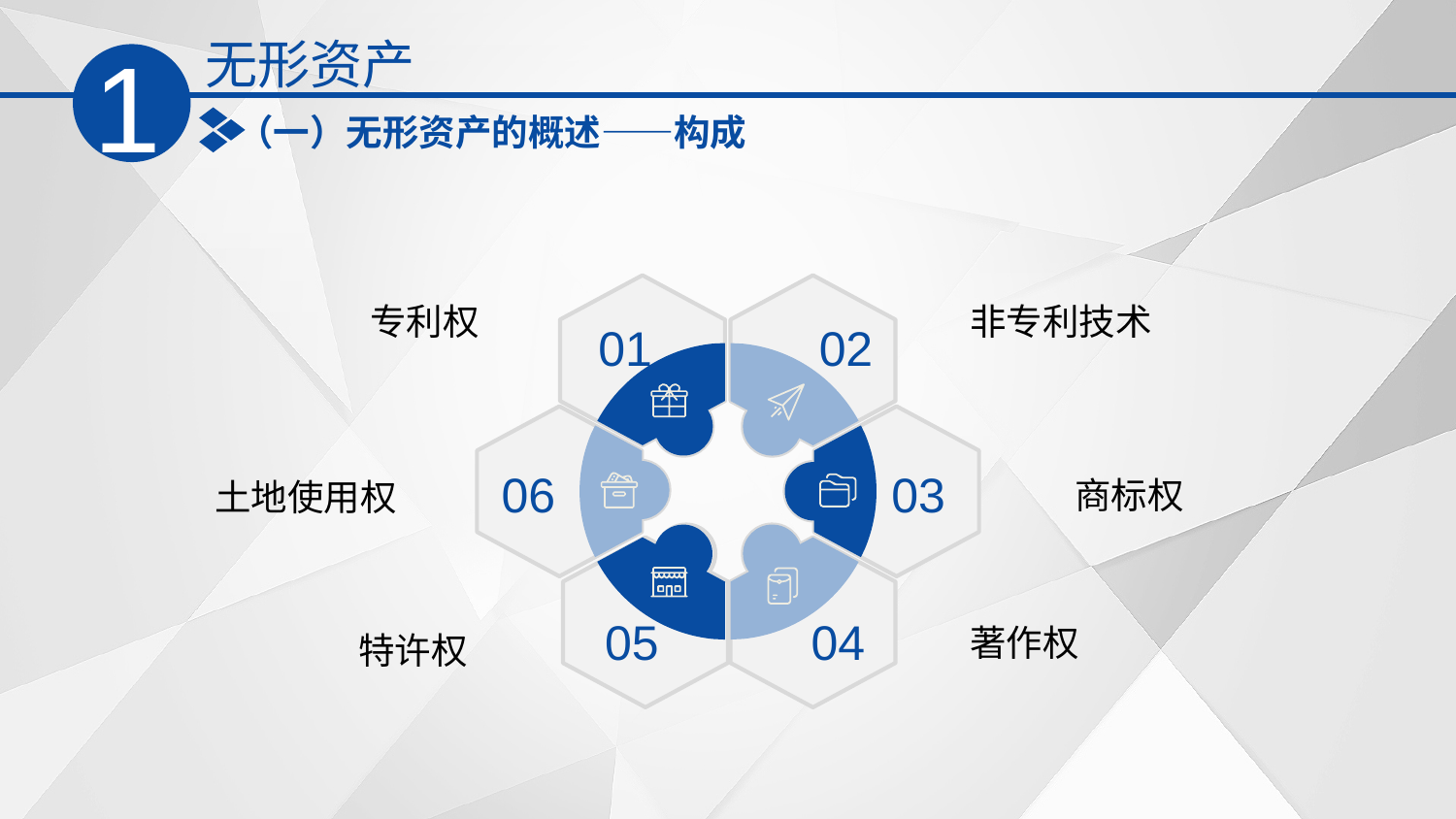

无形资产
1

（一）无形资产的概述——构成

01
02

06
03

05
04
专利权
非专利技术
商标权
土地使用权
著作权
特许权